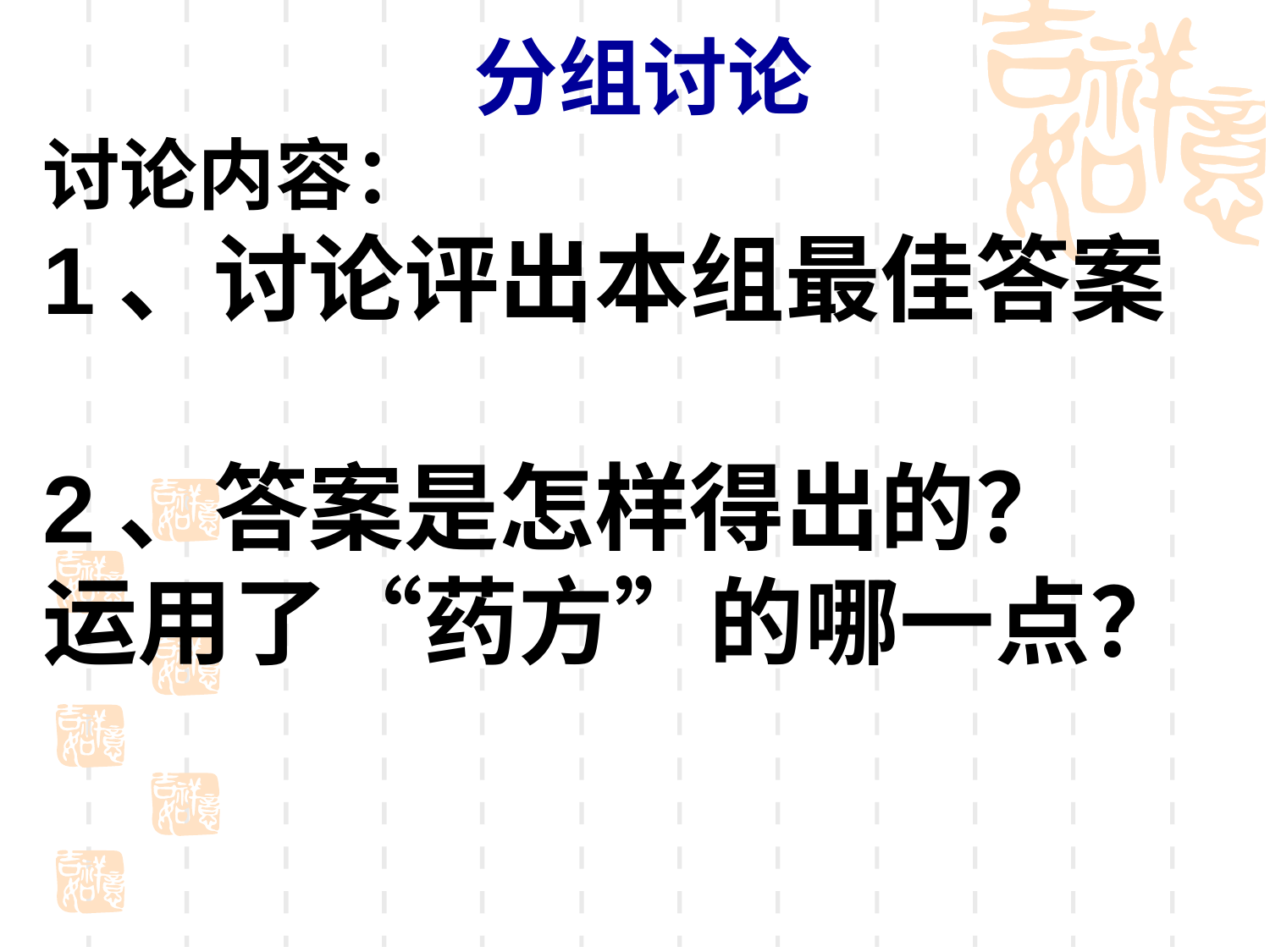

分组讨论
讨论内容：
1、讨论评出本组最佳答案

2、答案是怎样得出的？
运用了“药方”的哪一点？